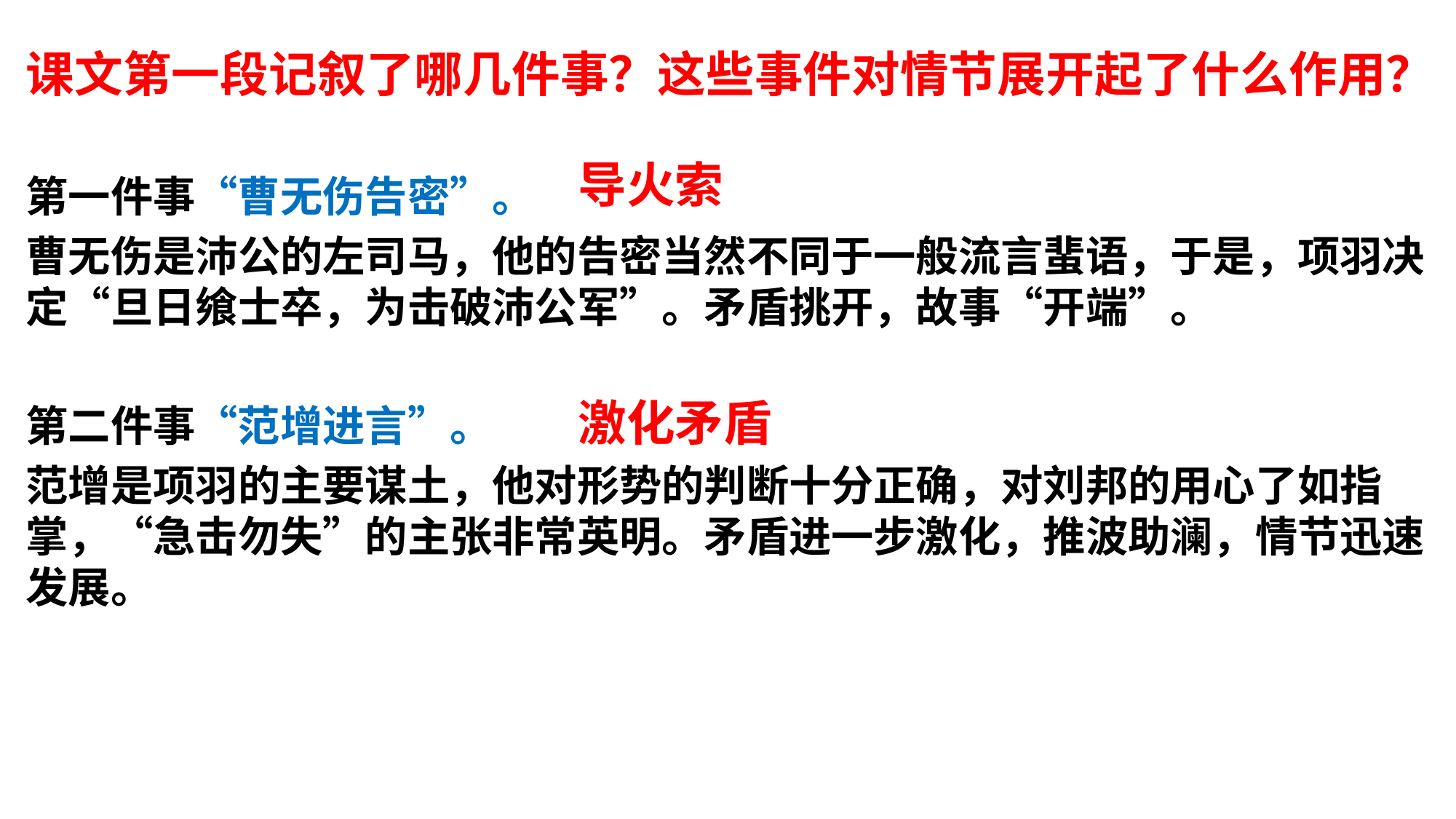

课文第一段记叙了哪几件事？这些事件对情节展开起了什么作用？

第一件事“曹无伤告密”。
曹无伤是沛公的左司马，他的告密当然不同于一般流言蜚语，于是，项羽决定“旦日飨士卒，为击破沛公军”。矛盾挑开，故事“开端”。

第二件事“范增进言”。
范增是项羽的主要谋土，他对形势的判断十分正确，对刘邦的用心了如指掌，“急击勿失”的主张非常英明。矛盾进一步激化，推波助澜，情节迅速发展。
导火索
激化矛盾